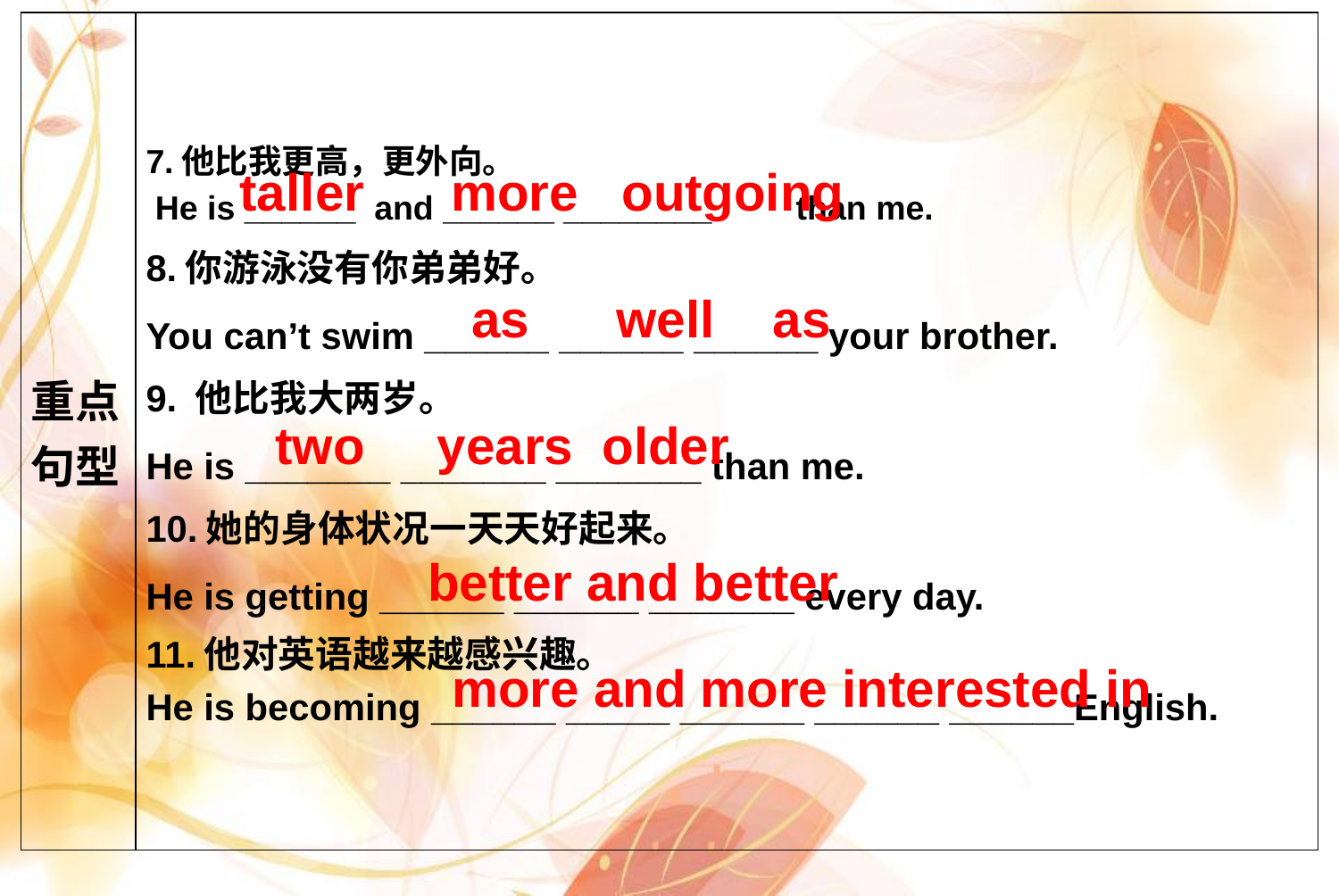

| 重点 句型 | 7.他比我更高，更外向。 He is \_\_\_\_\_\_ and \_\_\_\_\_\_ \_\_\_\_\_\_\_\_ than me. 8.你游泳没有你弟弟好。 You can’t swim \_\_\_\_\_\_ \_\_\_\_\_\_ \_\_\_\_\_\_ your brother. 9. 他比我大两岁。 He is \_\_\_\_\_\_\_ \_\_\_\_\_\_\_ \_\_\_\_\_\_\_ than me. 10.她的身体状况一天天好起来。 He is getting \_\_\_\_\_\_ \_\_\_\_\_\_ \_\_\_\_\_\_\_ every day. 11.他对英语越来越感兴趣。 He is becoming \_\_\_\_\_\_ \_\_\_\_\_ \_\_\_\_\_\_ \_\_\_\_\_\_ \_\_\_\_\_\_English. |
| --- | --- |
taller      more   outgoing
as      well    as
two     years  older
better and better
more and more interested in